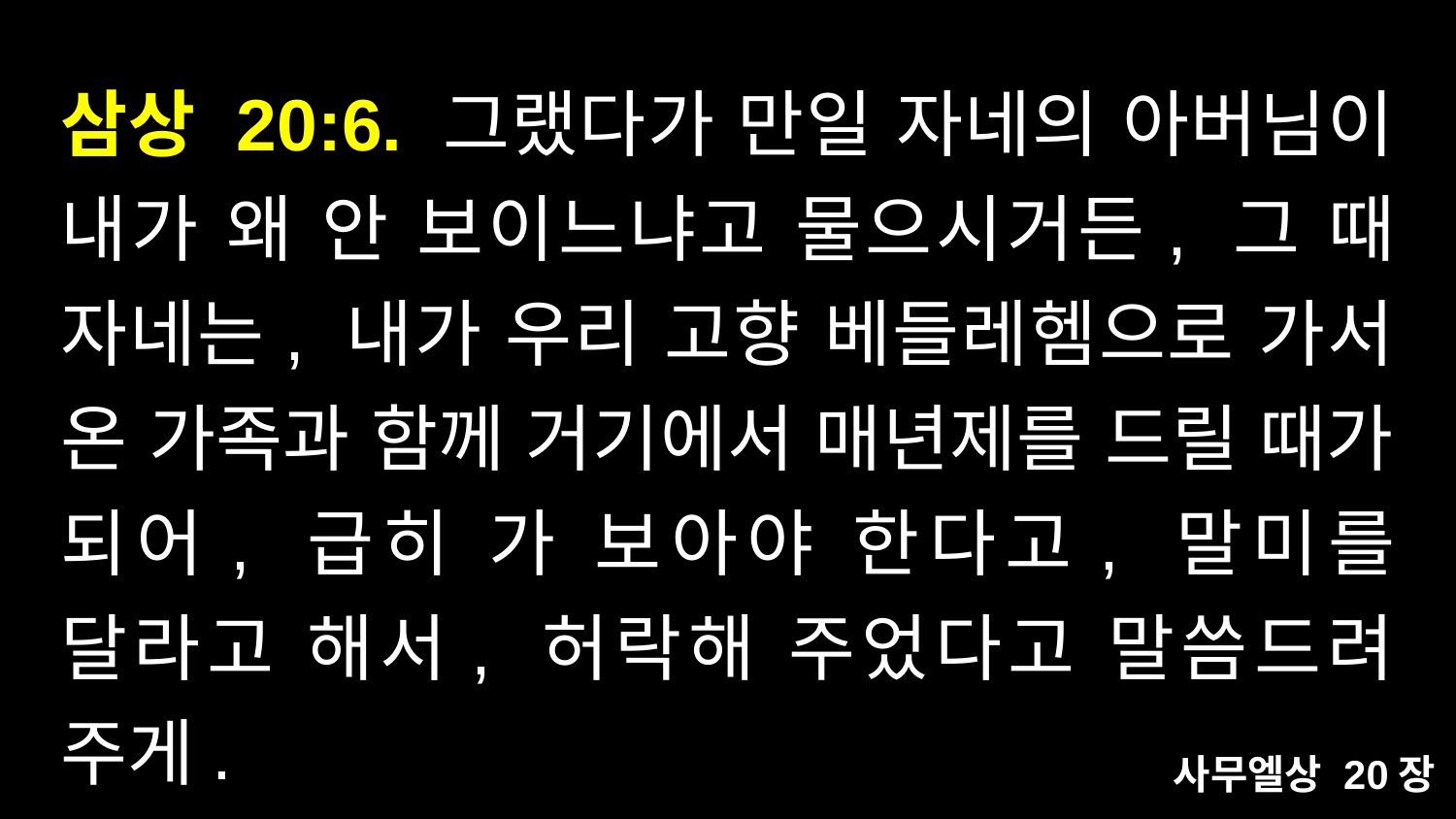

# 삼상 20:6. 그랬다가 만일 자네의 아버님이 내가 왜 안 보이느냐고 물으시거든, 그 때 자네는, 내가 우리 고향 베들레헴으로 가서 온 가족과 함께 거기에서 매년제를 드릴 때가 되어, 급히 가 보아야 한다고, 말미를 달라고 해서, 허락해 주었다고 말씀드려 주게.
사무엘상 20장